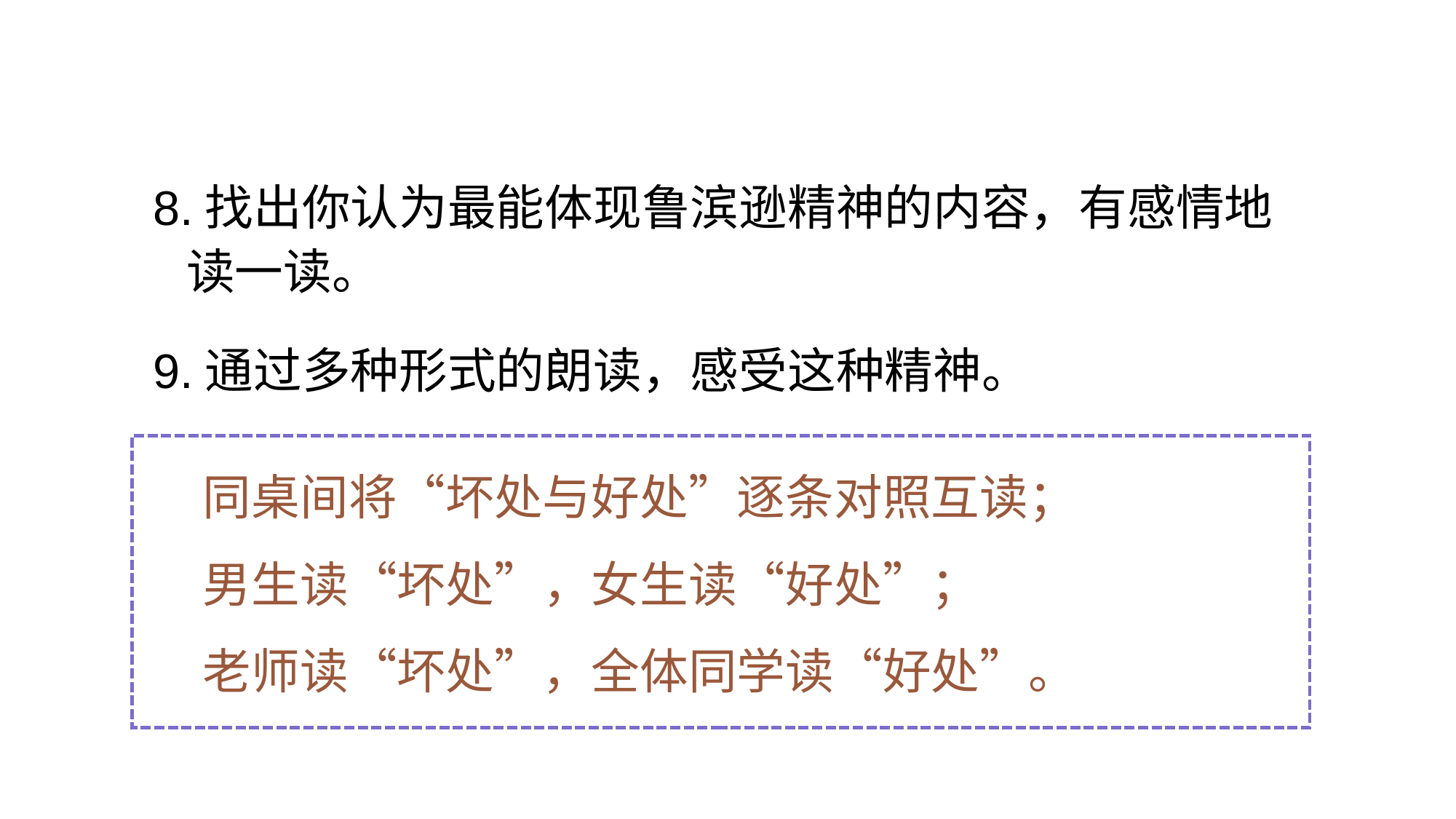

8.找出你认为最能体现鲁滨逊精神的内容，有感情地
  读一读。
9.通过多种形式的朗读，感受这种精神。

同桌间将“坏处与好处”逐条对照互读；
男生读“坏处”，女生读“好处”；
老师读“坏处”，全体同学读“好处”。